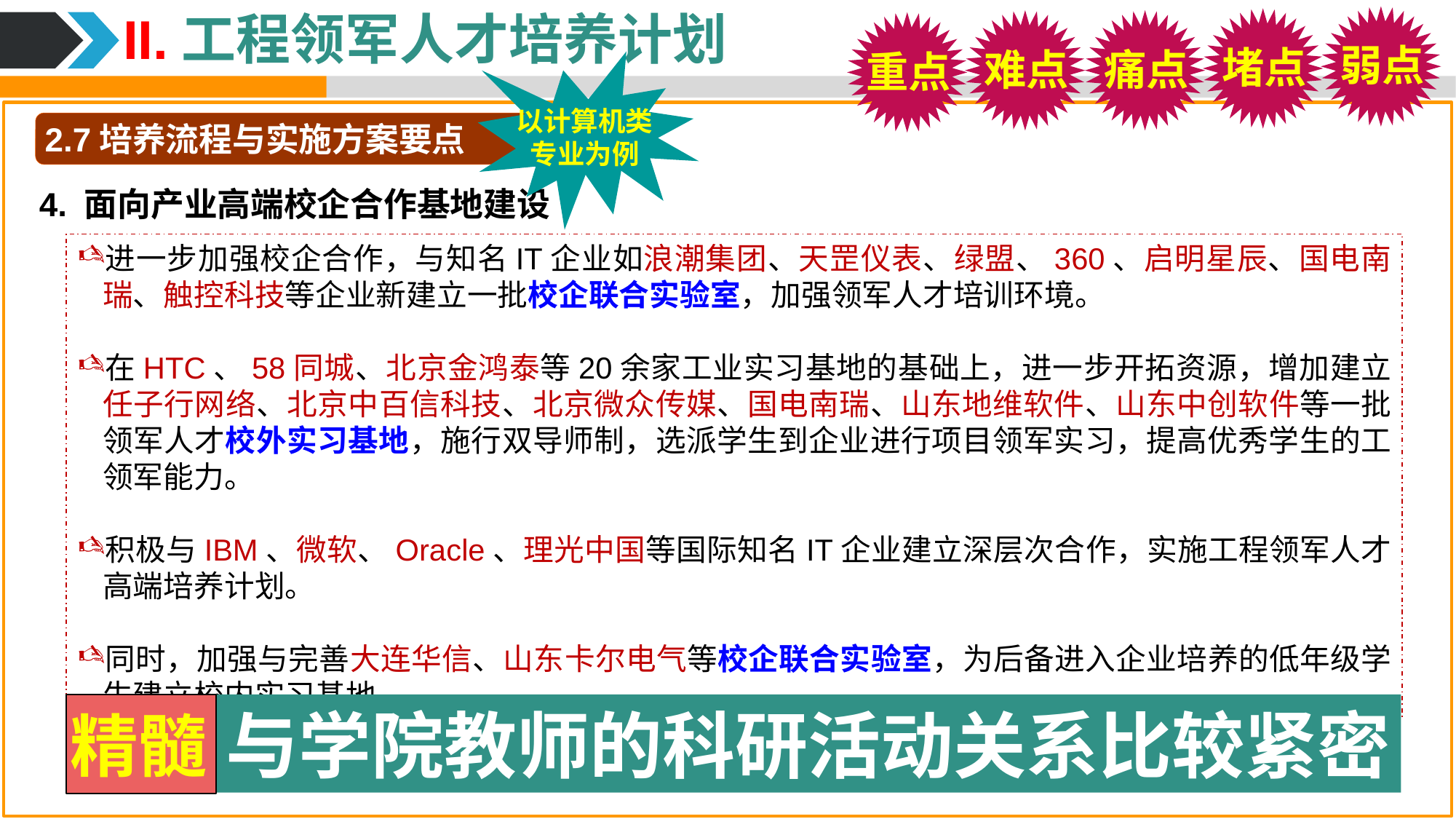

II.工程领军人才培养计划

弱点
堵点
难点
痛点
重点

以计算机类专业为例

2.7培养流程与实施方案要点
4. 面向产业高端校企合作基地建设
进一步加强校企合作，与知名IT企业如浪潮集团、天罡仪表、绿盟、360、启明星辰、国电南瑞、触控科技等企业新建立一批校企联合实验室，加强领军人才培训环境。

在HTC、58同城、北京金鸿泰等20余家工业实习基地的基础上，进一步开拓资源，增加建立任子行网络、北京中百信科技、北京微众传媒、国电南瑞、山东地维软件、山东中创软件等一批领军人才校外实习基地，施行双导师制，选派学生到企业进行项目领军实习，提高优秀学生的工领军能力。

积极与IBM、微软、Oracle、理光中国等国际知名IT企业建立深层次合作，实施工程领军人才高端培养计划。

同时，加强与完善大连华信、山东卡尔电气等校企联合实验室，为后备进入企业培养的低年级学生建立校内实习基地。

与学院教师的科研活动关系比较紧密
精髓